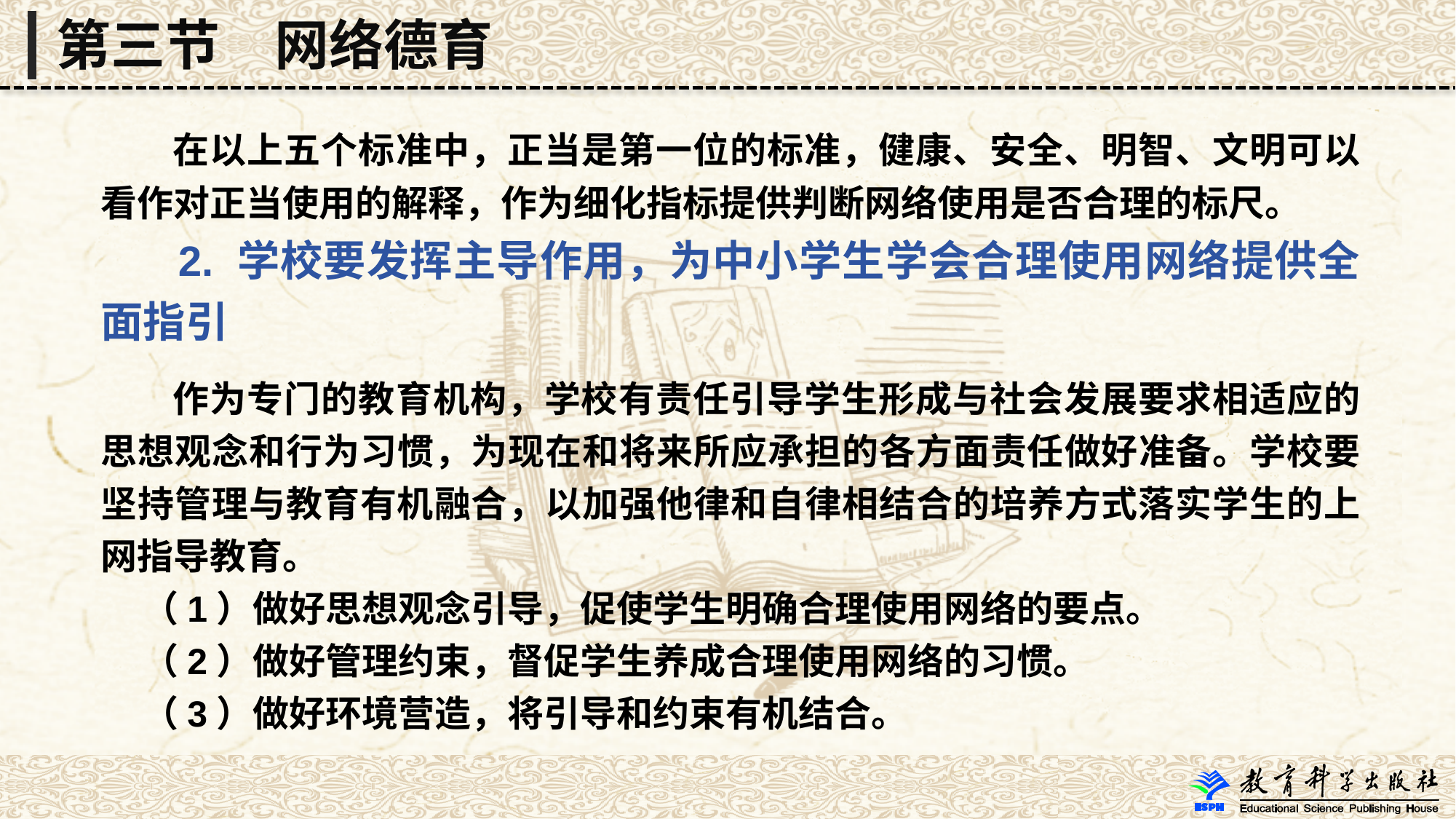

第三节　网络德育
       在以上五个标准中，正当是第一位的标准，健康、安全、明智、文明可以看作对正当使用的解释，作为细化指标提供判断网络使用是否合理的标尺。
       2. 学校要发挥主导作用，为中小学生学会合理使用网络提供全面指引

       作为专门的教育机构，学校有责任引导学生形成与社会发展要求相适应的思想观念和行为习惯，为现在和将来所应承担的各方面责任做好准备。学校要坚持管理与教育有机融合，以加强他律和自律相结合的培养方式落实学生的上网指导教育。
    （1）做好思想观念引导，促使学生明确合理使用网络的要点。
    （2）做好管理约束，督促学生养成合理使用网络的习惯。
    （3）做好环境营造，将引导和约束有机结合。